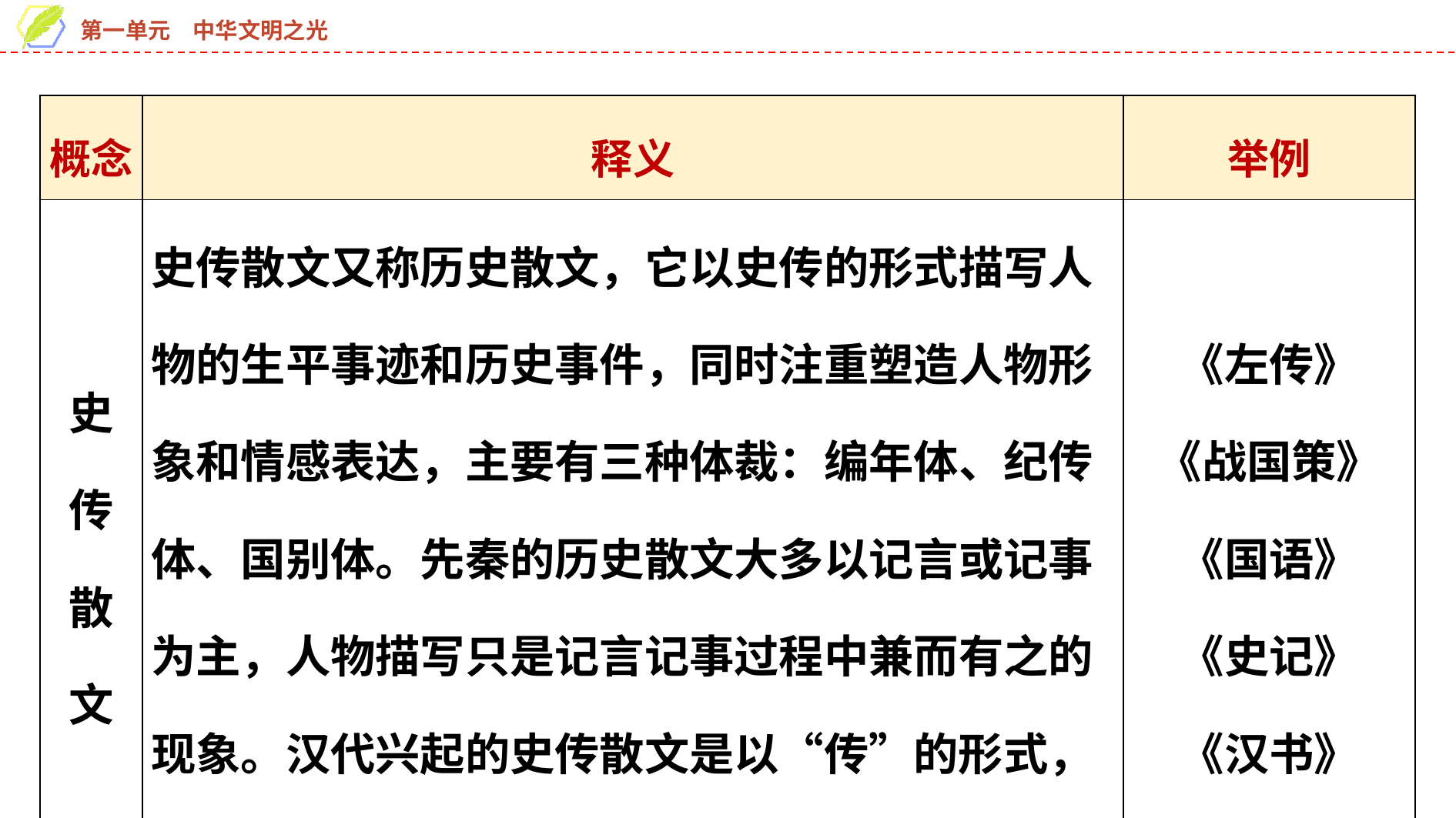

| 概念 | 释义 | 举例 |
| --- | --- | --- |
| 史传 散文 | 史传散文又称历史散文，它以史传的形式描写人物的生平事迹和历史事件，同时注重塑造人物形象和情感表达，主要有三种体裁：编年体、纪传体、国别体。先秦的历史散文大多以记言或记事为主，人物描写只是记言记事过程中兼而有之的现象。汉代兴起的史传散文是以“传”的形式，以人物为中心，记叙重大历史事件 | 《左传》 《战国策》《国语》 《史记》 《汉书》 |